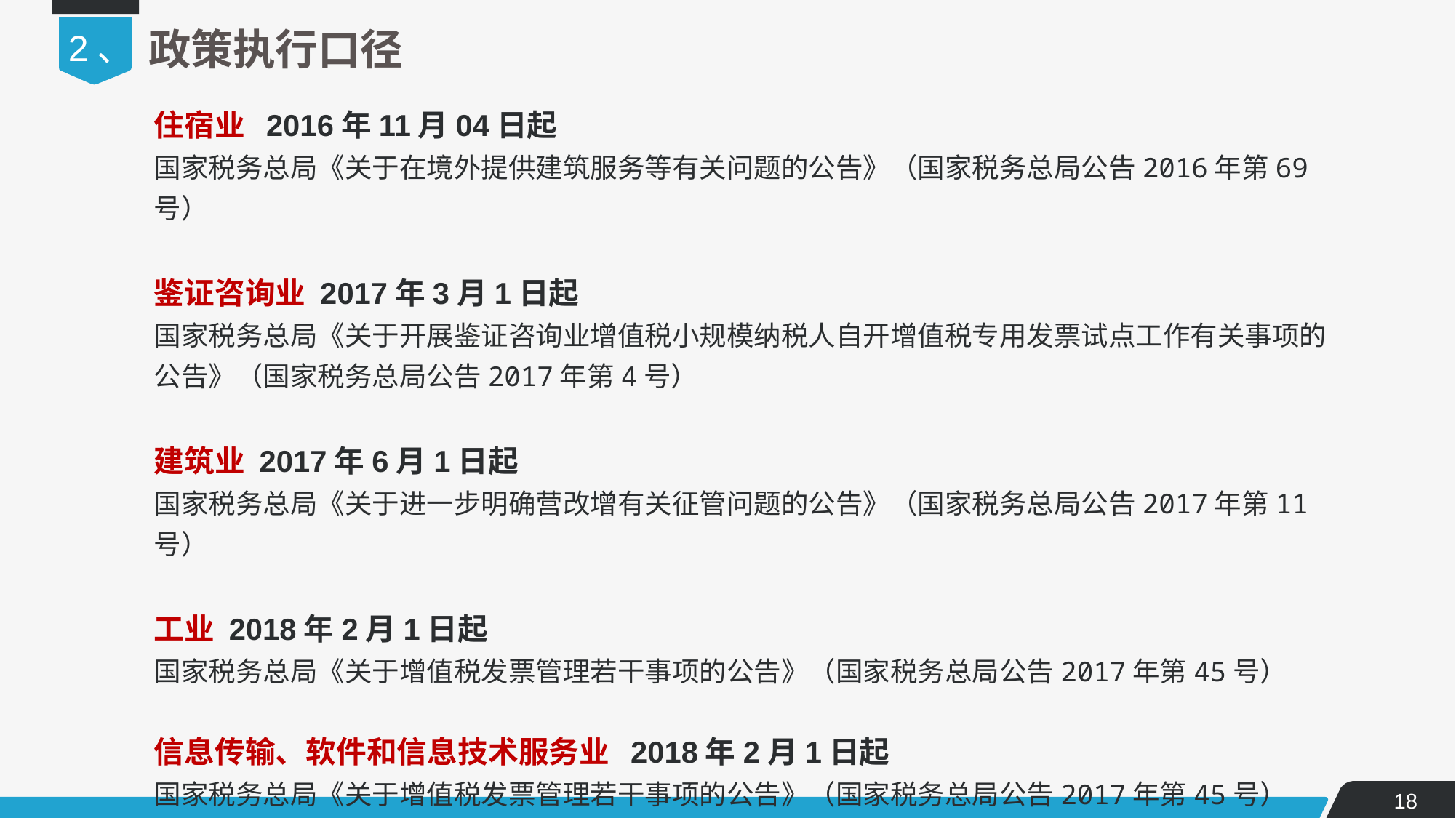

2、
政策执行口径
# 住宿业  2016年11月04日起 国家税务总局《关于在境外提供建筑服务等有关问题的公告》（国家税务总局公告2016年第69号） 鉴证咨询业 2017年3月1日起 国家税务总局《关于开展鉴证咨询业增值税小规模纳税人自开增值税专用发票试点工作有关事项的公告》（国家税务总局公告2017年第4号） 建筑业 2017年6月1日起 国家税务总局《关于进一步明确营改增有关征管问题的公告》（国家税务总局公告2017年第11号） 工业 2018年2月1日起 国家税务总局《关于增值税发票管理若干事项的公告》（国家税务总局公告2017年第45号） 信息传输、软件和信息技术服务业  2018年2月1日起 国家税务总局《关于增值税发票管理若干事项的公告》（国家税务总局公告2017年第45号）